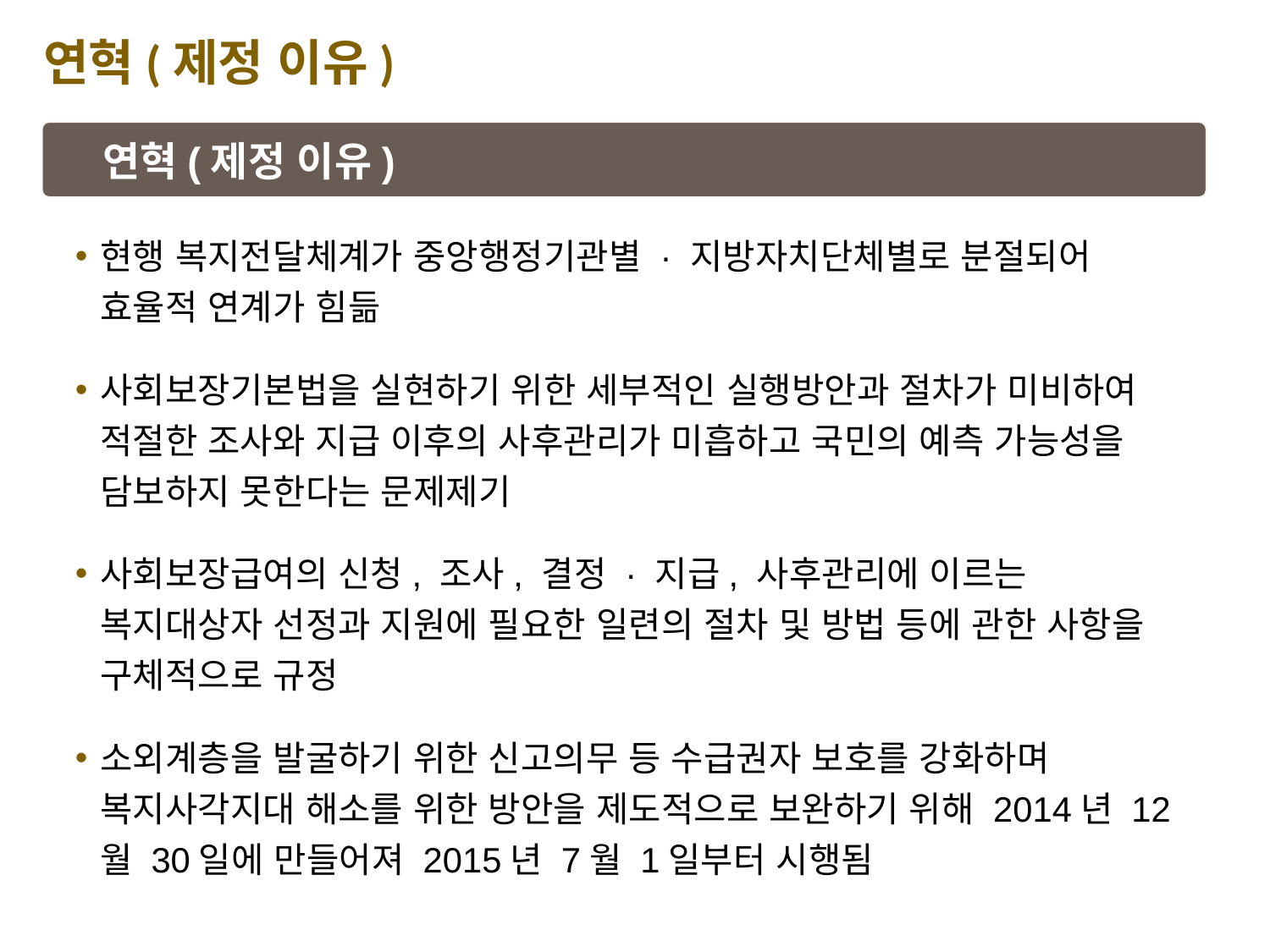

연혁(제정 이유)

연혁(제정 이유)
현행 복지전달체계가 중앙행정기관별 · 지방자치단체별로 분절되어   효율적 연계가 힘듦
사회보장기본법을 실현하기 위한 세부적인 실행방안과 절차가 미비하여 적절한 조사와 지급 이후의 사후관리가 미흡하고 국민의 예측 가능성을 담보하지 못한다는 문제제기
사회보장급여의 신청, 조사, 결정 · 지급, 사후관리에 이르는 복지대상자 선정과 지원에 필요한 일련의 절차 및 방법 등에 관한 사항을 구체적으로 규정
소외계층을 발굴하기 위한 신고의무 등 수급권자 보호를 강화하며 복지사각지대 해소를 위한 방안을 제도적으로 보완하기 위해 2014년 12월 30일에 만들어져 2015년 7월 1일부터 시행됨